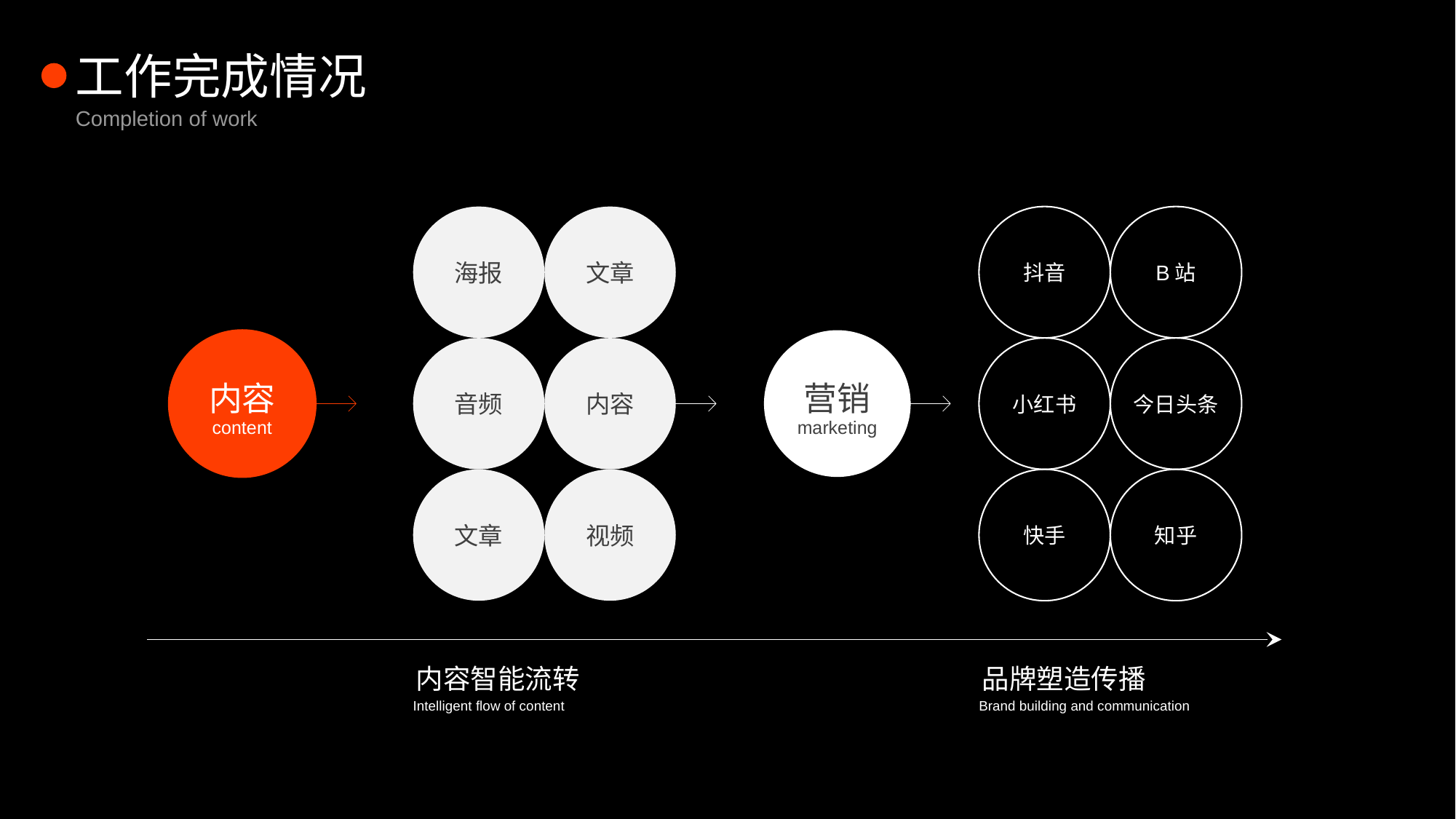

工作完成情况

Completion of work
海报
文章
抖音
B站

音频
内容
小红书
今日头条
内容
营销

content
marketing
文章
视频
快手
知乎
内容智能流转
品牌塑造传播
Intelligent flow of content
Brand building and communication